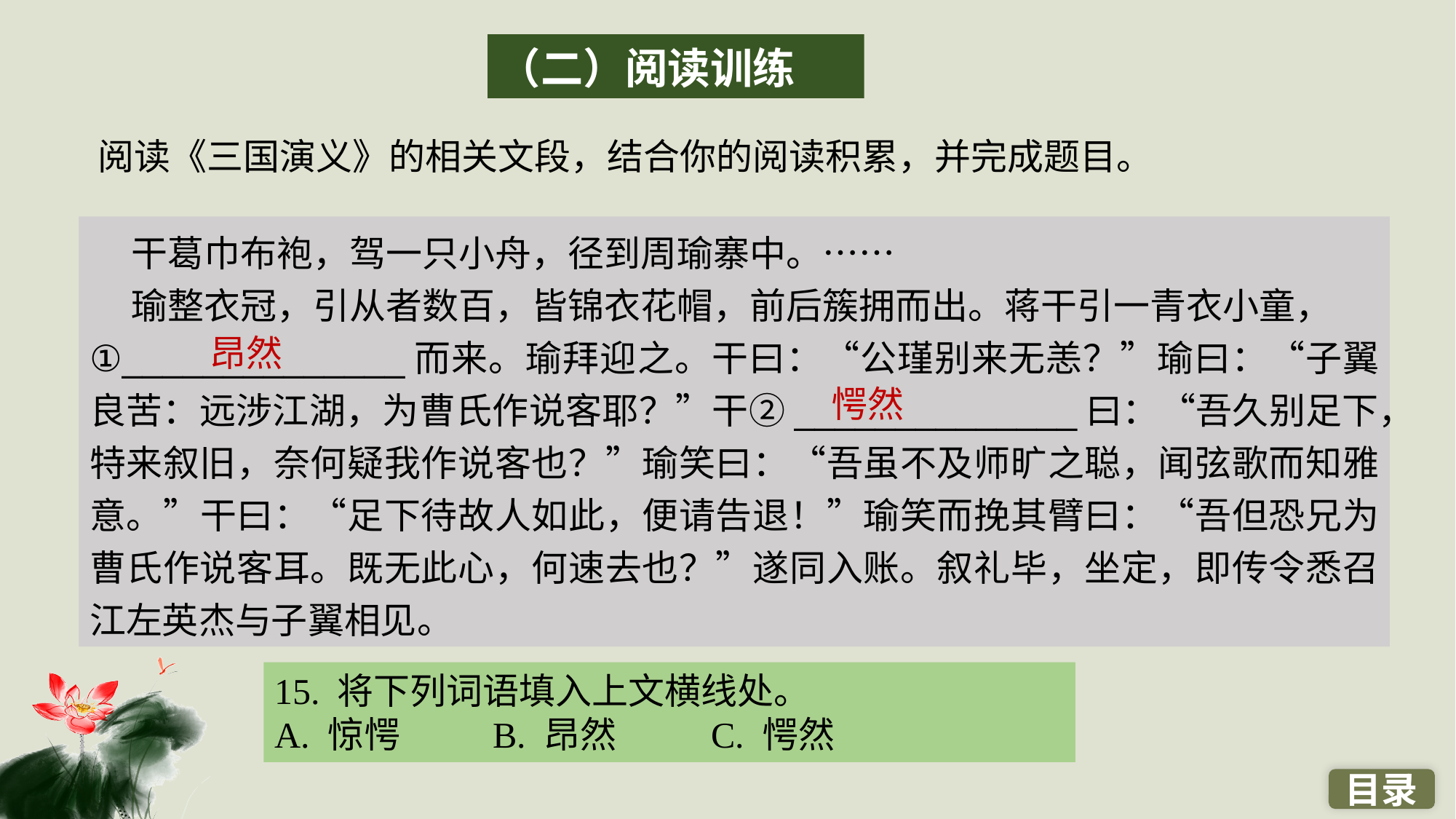

（二）阅读训练
阅读《三国演义》的相关文段，结合你的阅读积累，并完成题目。
    干葛巾布袍，驾一只小舟，径到周瑜寨中。……
    瑜整衣冠，引从者数百，皆锦衣花帽，前后簇拥而出。蒋干引一青衣小童，
①______________而来。瑜拜迎之。干曰：“公瑾别来无恙？”瑜曰：“子翼良苦：远涉江湖，为曹氏作说客耶？”干②______________曰：“吾久别足下，特来叙旧，奈何疑我作说客也？”瑜笑曰：“吾虽不及师旷之聪，闻弦歌而知雅意。”干曰：“足下待故人如此，便请告退！”瑜笑而挽其臂曰：“吾但恐兄为曹氏作说客耳。既无此心，何速去也？”遂同入账。叙礼毕，坐定，即传令悉召江左英杰与子翼相见。
昂然
愕然
15. 将下列词语填入上文横线处。
A. 惊愕 	B. 昂然 	C. 愕然